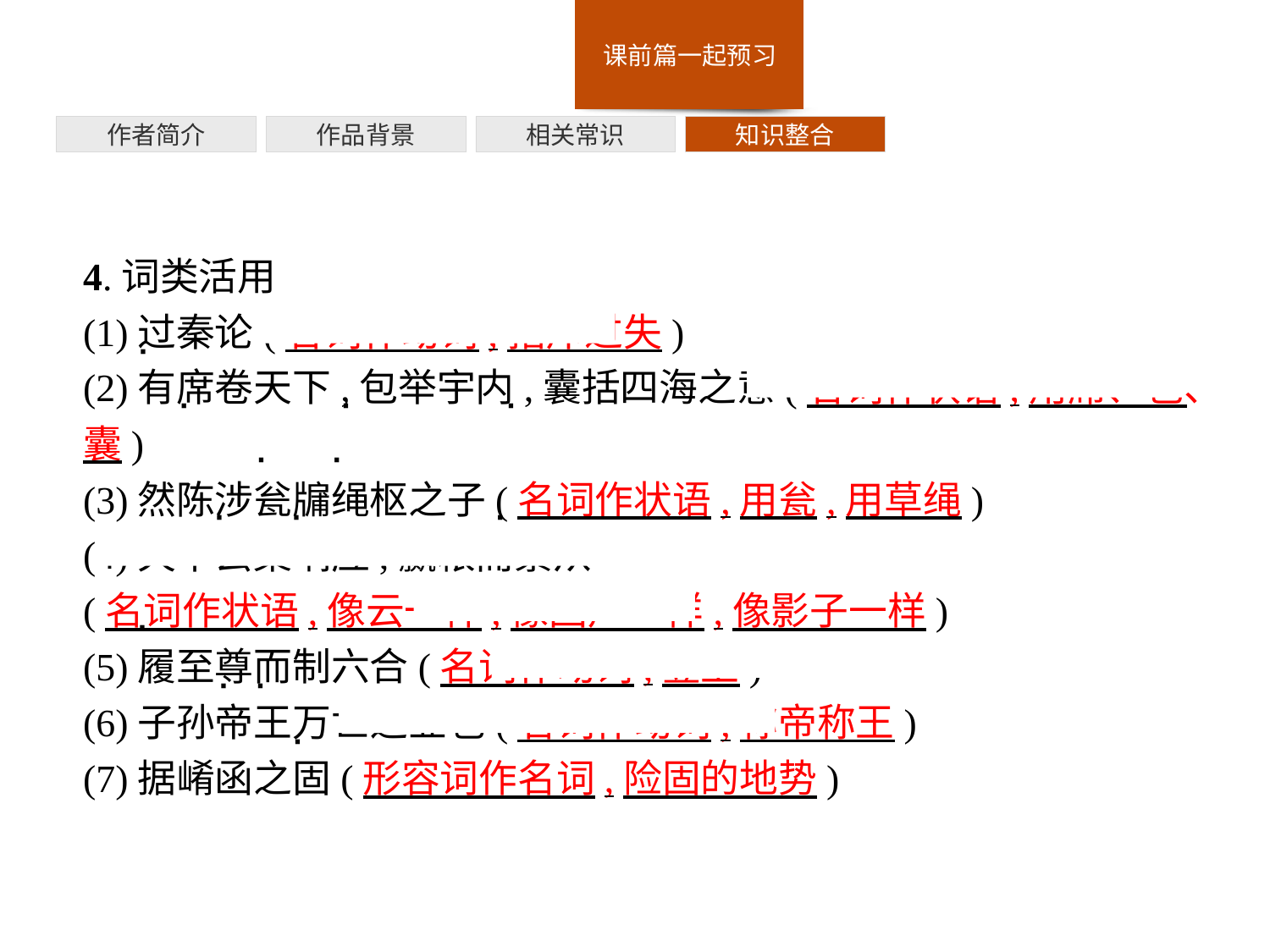

作者简介
作品背景
相关常识
知识整合
4.词类活用
(1)过秦论(名词作动词,指斥过失)
(2)有席卷天下,包举宇内,囊括四海之意(名词作状语,用席、包、囊)
(3)然陈涉瓮牖绳枢之子(名词作状语,用瓮,用草绳)
(4)天下云集响应,赢粮而景从
(名词作状语,像云一样,像回声一样,像影子一样)
(5)履至尊而制六合(名词作动词,登上)
(6)子孙帝王万世之业也(名词作动词,称帝称王)
(7)据崤函之固(形容词作名词,险固的地势)
·
·
·
·
·
·
·
·
·
·
·
·
·